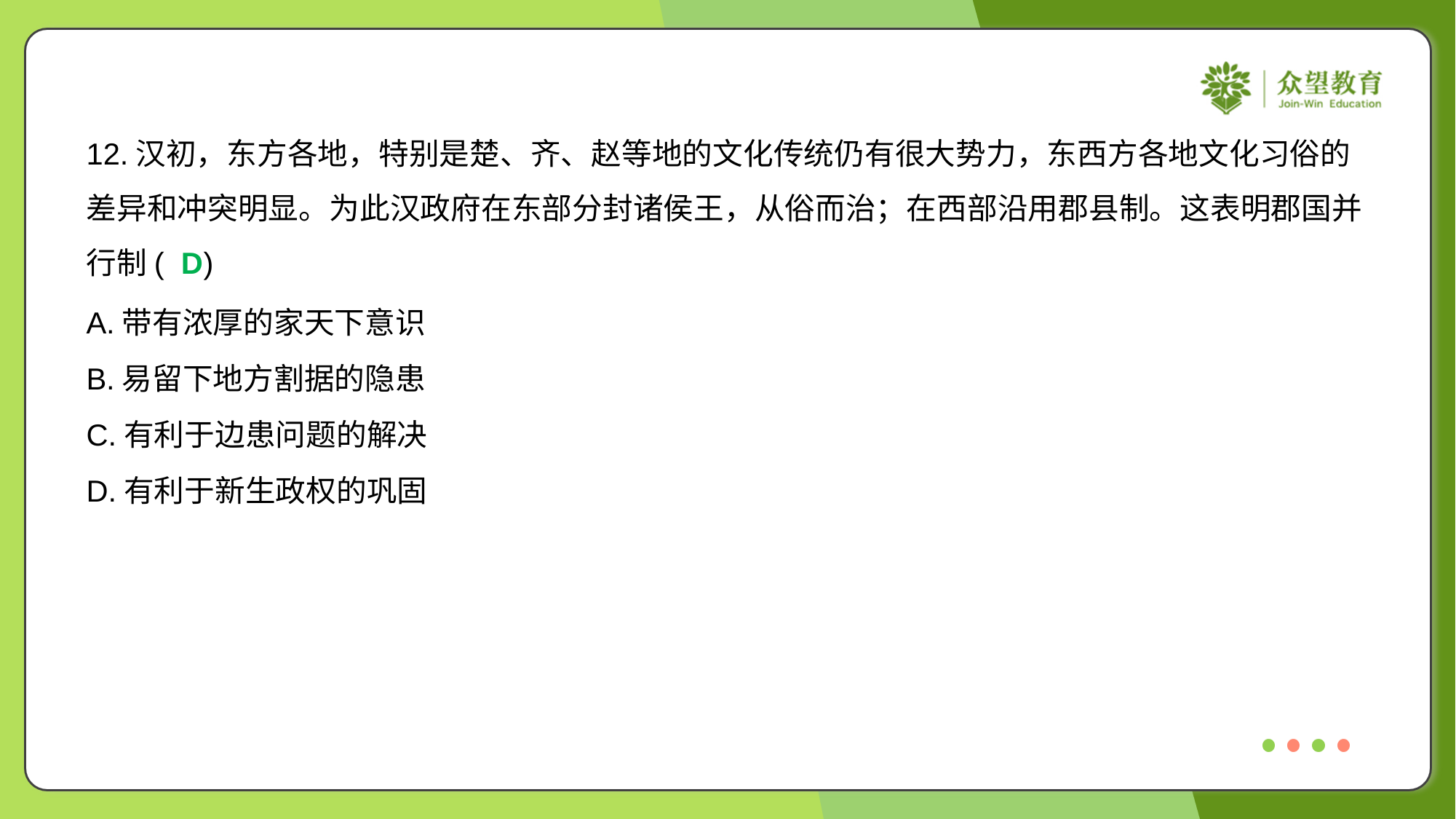

12.汉初，东方各地，特别是楚、齐、赵等地的文化传统仍有很大势力，东西方各地文化习俗的
差异和冲突明显。为此汉政府在东部分封诸侯王，从俗而治；在西部沿用郡县制。这表明郡国并
行制(     )
D
A.带有浓厚的家天下意识
B.易留下地方割据的隐患
C.有利于边患问题的解决
D.有利于新生政权的巩固